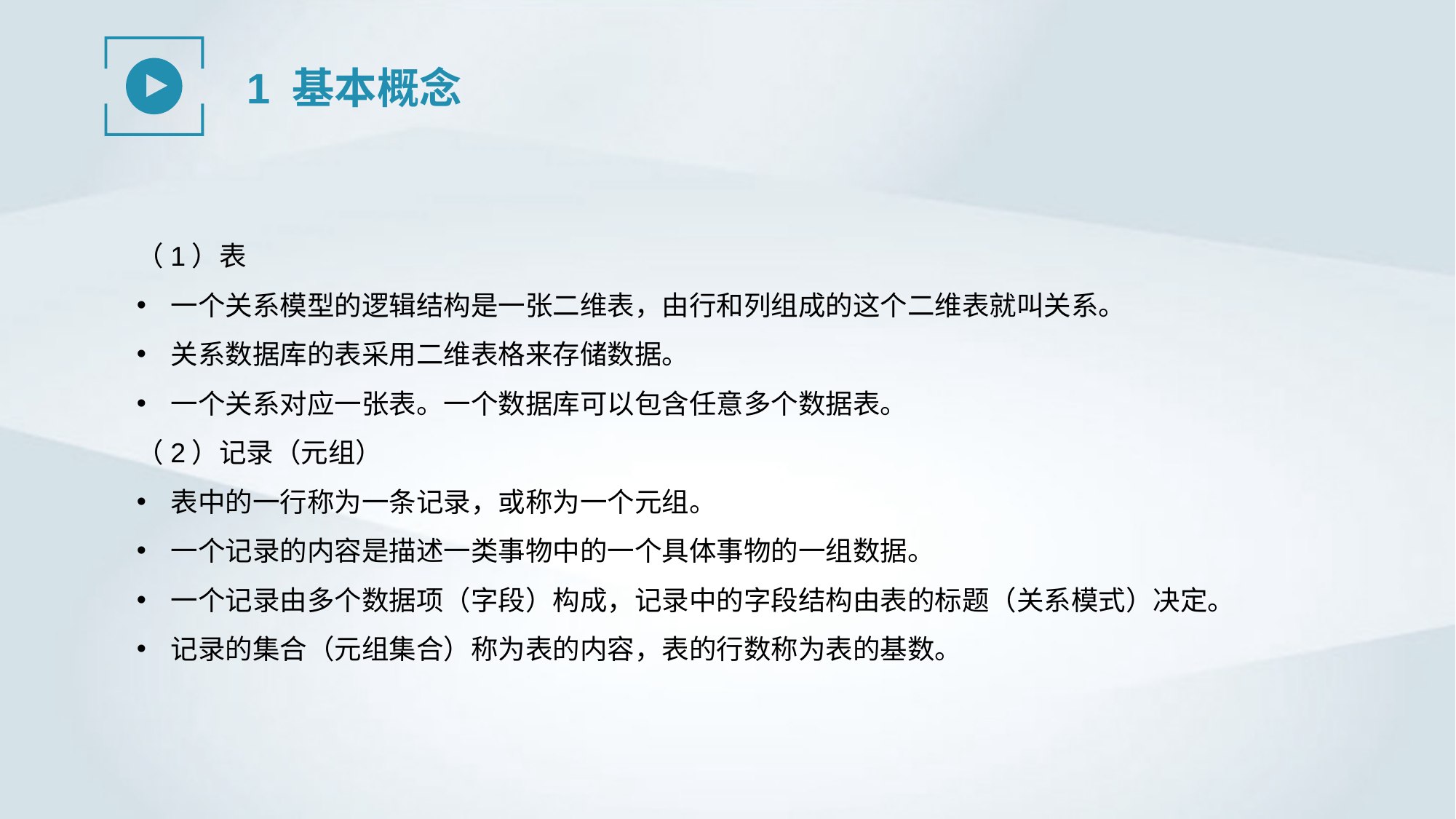

1 基本概念
（1）表
一个关系模型的逻辑结构是一张二维表，由行和列组成的这个二维表就叫关系。
关系数据库的表采用二维表格来存储数据。
一个关系对应一张表。一个数据库可以包含任意多个数据表。
（2）记录（元组）
表中的一行称为一条记录，或称为一个元组。
一个记录的内容是描述一类事物中的一个具体事物的一组数据。
一个记录由多个数据项（字段）构成，记录中的字段结构由表的标题（关系模式）决定。
记录的集合（元组集合）称为表的内容，表的行数称为表的基数。